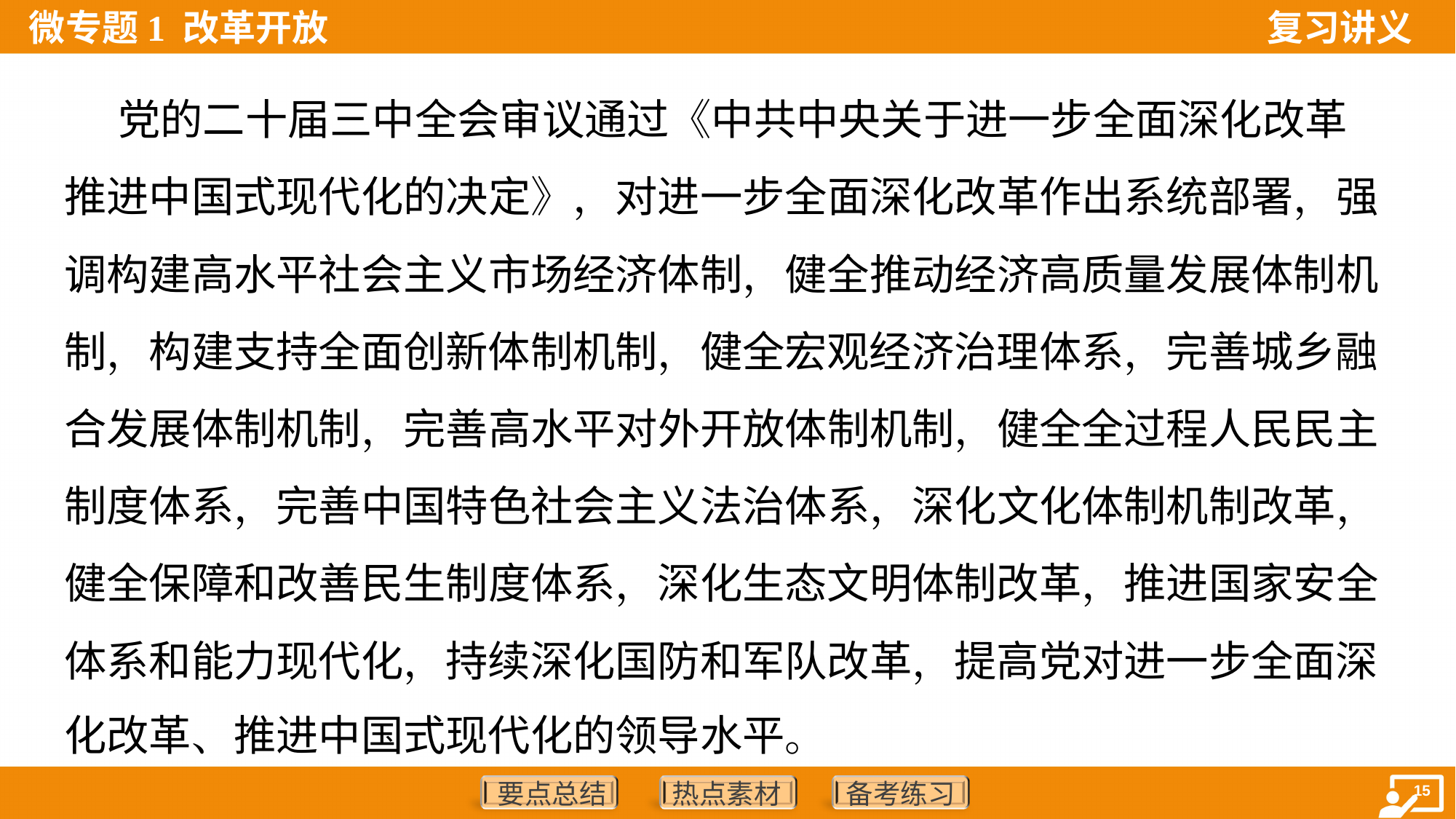

党的二十届三中全会审议通过《中共中央关于进一步全面深化改革
推进中国式现代化的决定》，对进一步全面深化改革作出系统部署，强
调构建高水平社会主义市场经济体制，健全推动经济高质量发展体制机
制，构建支持全面创新体制机制，健全宏观经济治理体系，完善城乡融
合发展体制机制，完善高水平对外开放体制机制，健全全过程人民民主
制度体系，完善中国特色社会主义法治体系，深化文化体制机制改革，
健全保障和改善民生制度体系，深化生态文明体制改革，推进国家安全
体系和能力现代化，持续深化国防和军队改革，提高党对进一步全面深
化改革、推进中国式现代化的领导水平。